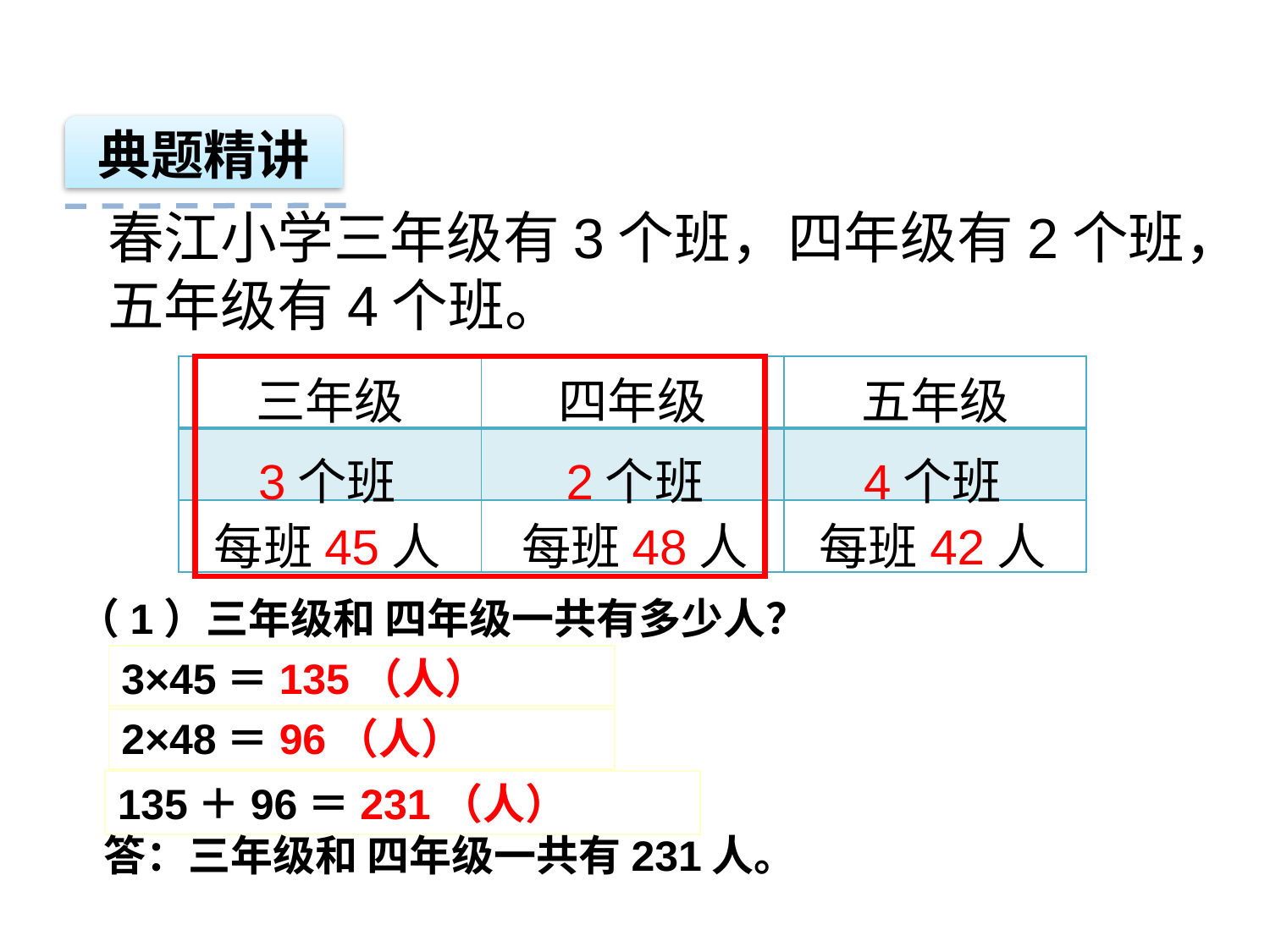

典题精讲
春江小学三年级有3个班，四年级有2个班，五年级有4个班。
| 三年级 | 四年级 |
| --- | --- |
|  |  |
|  |  |

| 五年级 |
| --- |
|  |
|  |
3个班
2个班
4个班
每班45人
每班48人
每班42人
（1）三年级和 四年级一共有多少人？
3×45＝135（人）
2×48＝96（人）
135＋96＝231（人）
答：三年级和 四年级一共有231人。